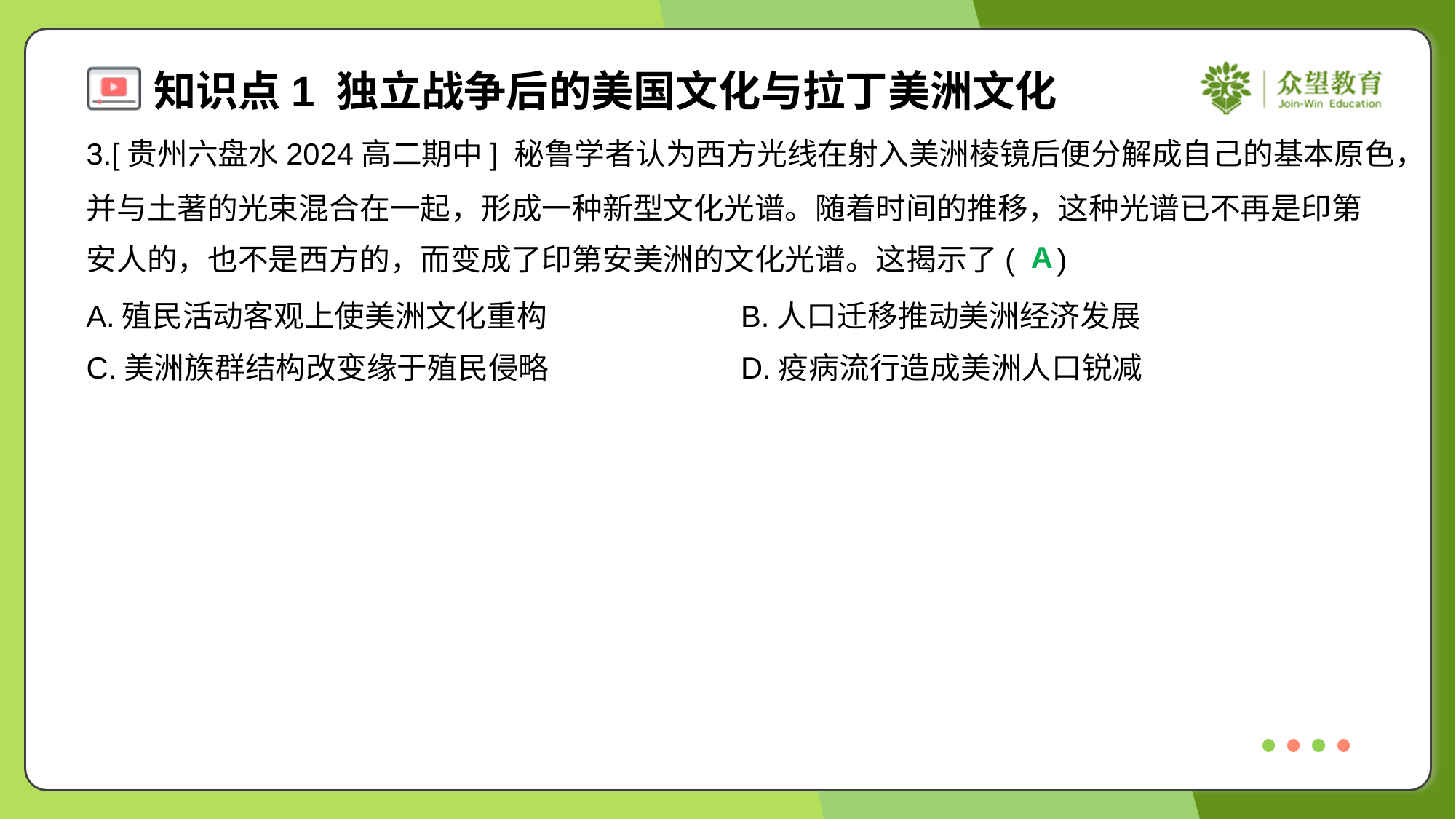

3.[贵州六盘水2024高二期中] 秘鲁学者认为西方光线在射入美洲棱镜后便分解成自己的基本原色，
并与土著的光束混合在一起，形成一种新型文化光谱。随着时间的推移，这种光谱已不再是印第
安人的，也不是西方的，而变成了印第安美洲的文化光谱。这揭示了(     )
A
A.殖民活动客观上使美洲文化重构	B.人口迁移推动美洲经济发展
C.美洲族群结构改变缘于殖民侵略	D.疫病流行造成美洲人口锐减